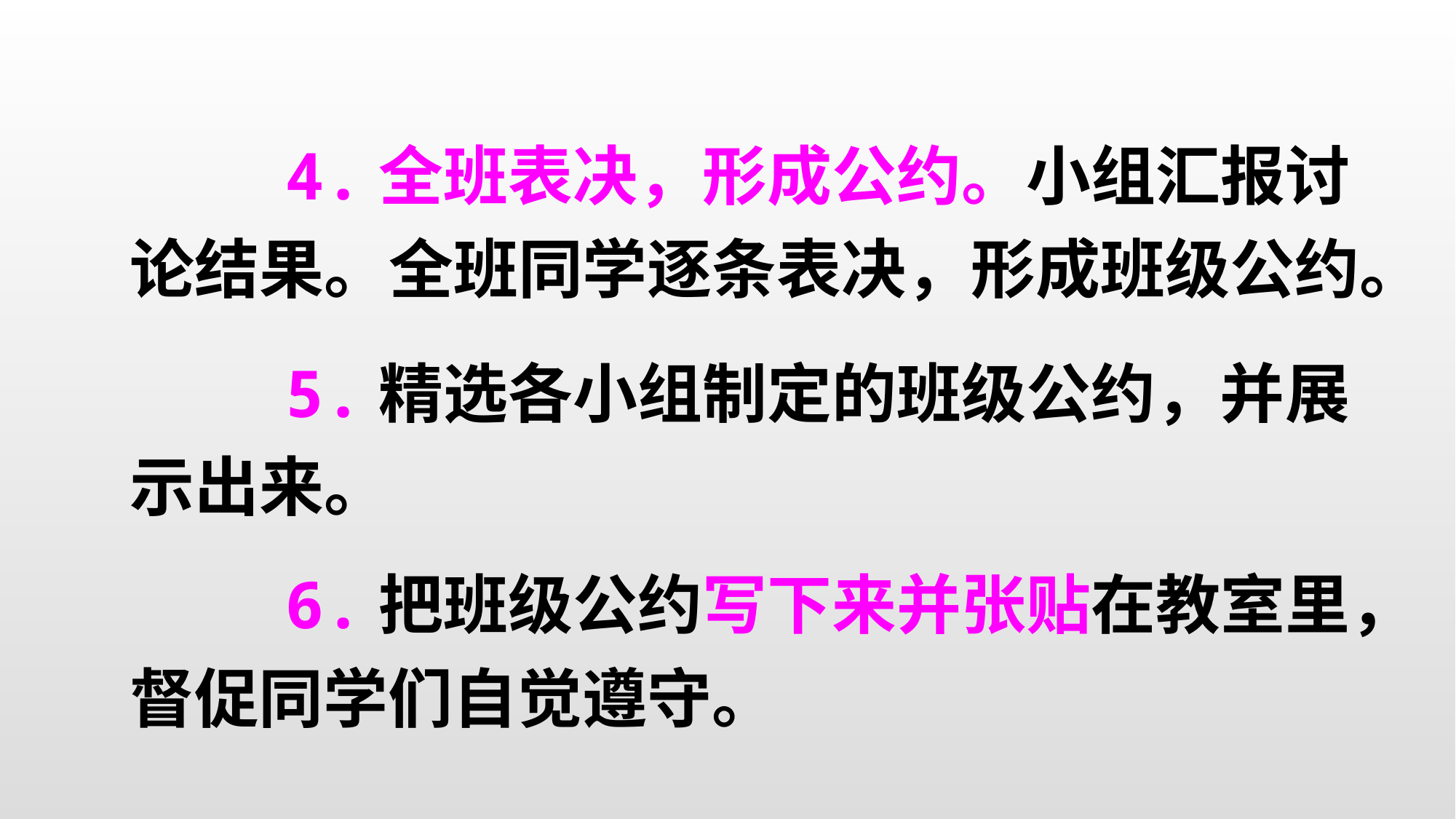

4.全班表决，形成公约。小组汇报讨论结果。全班同学逐条表决，形成班级公约。
    5.精选各小组制定的班级公约，并展示出来。
    6.把班级公约写下来并张贴在教室里，督促同学们自觉遵守。